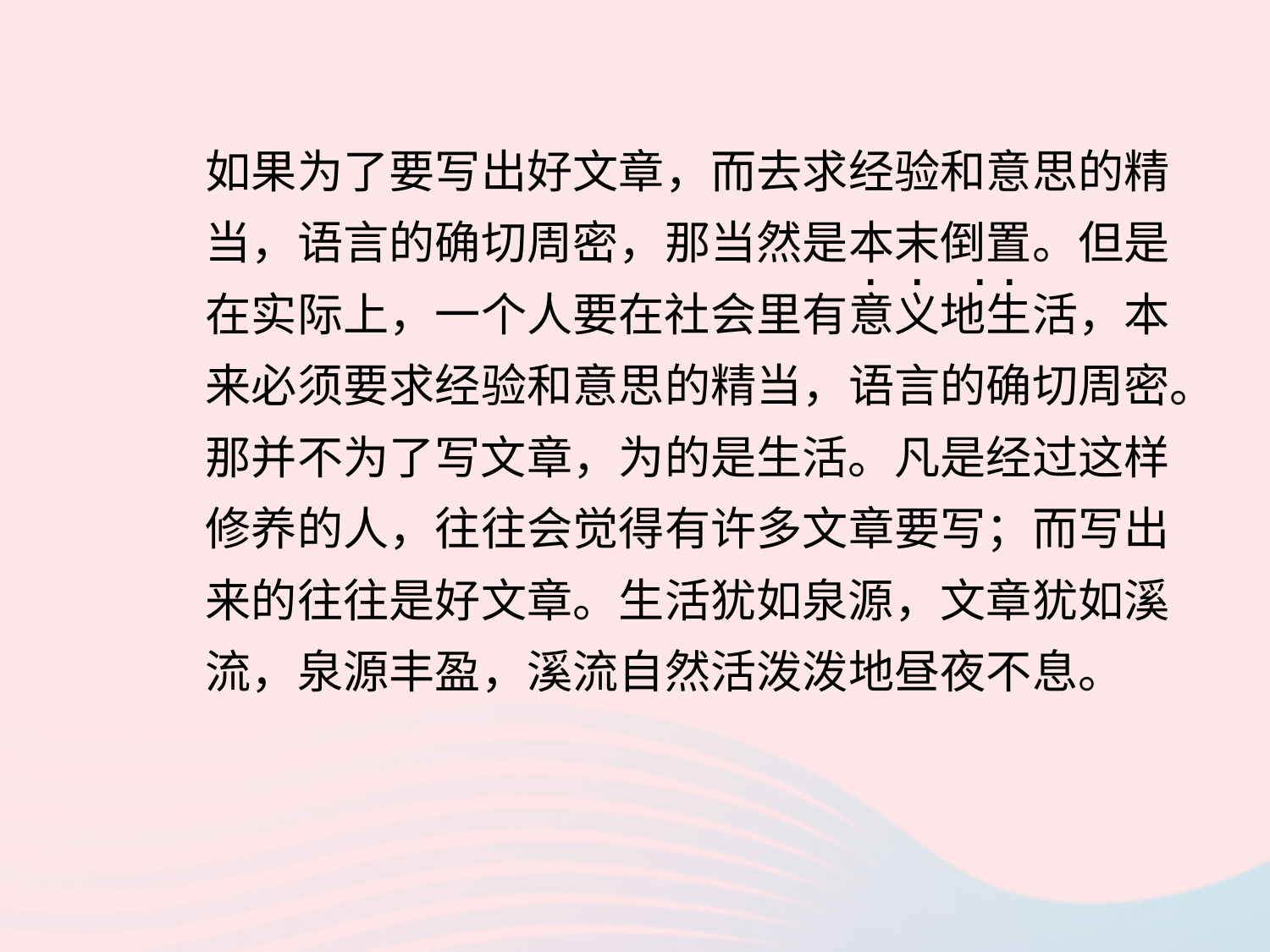

如果为了要写出好文章，而去求经验和意思的精当，语言的确切周密，那当然是本末倒置。但是在实际上，一个人要在社会里有意义地生活，本来必须要求经验和意思的精当，语言的确切周密。那并不为了写文章，为的是生活。凡是经过这样修养的人，往往会觉得有许多文章要写；而写出来的往往是好文章。生活犹如泉源，文章犹如溪流，泉源丰盈，溪流自然活泼泼地昼夜不息。
.  .   .
.